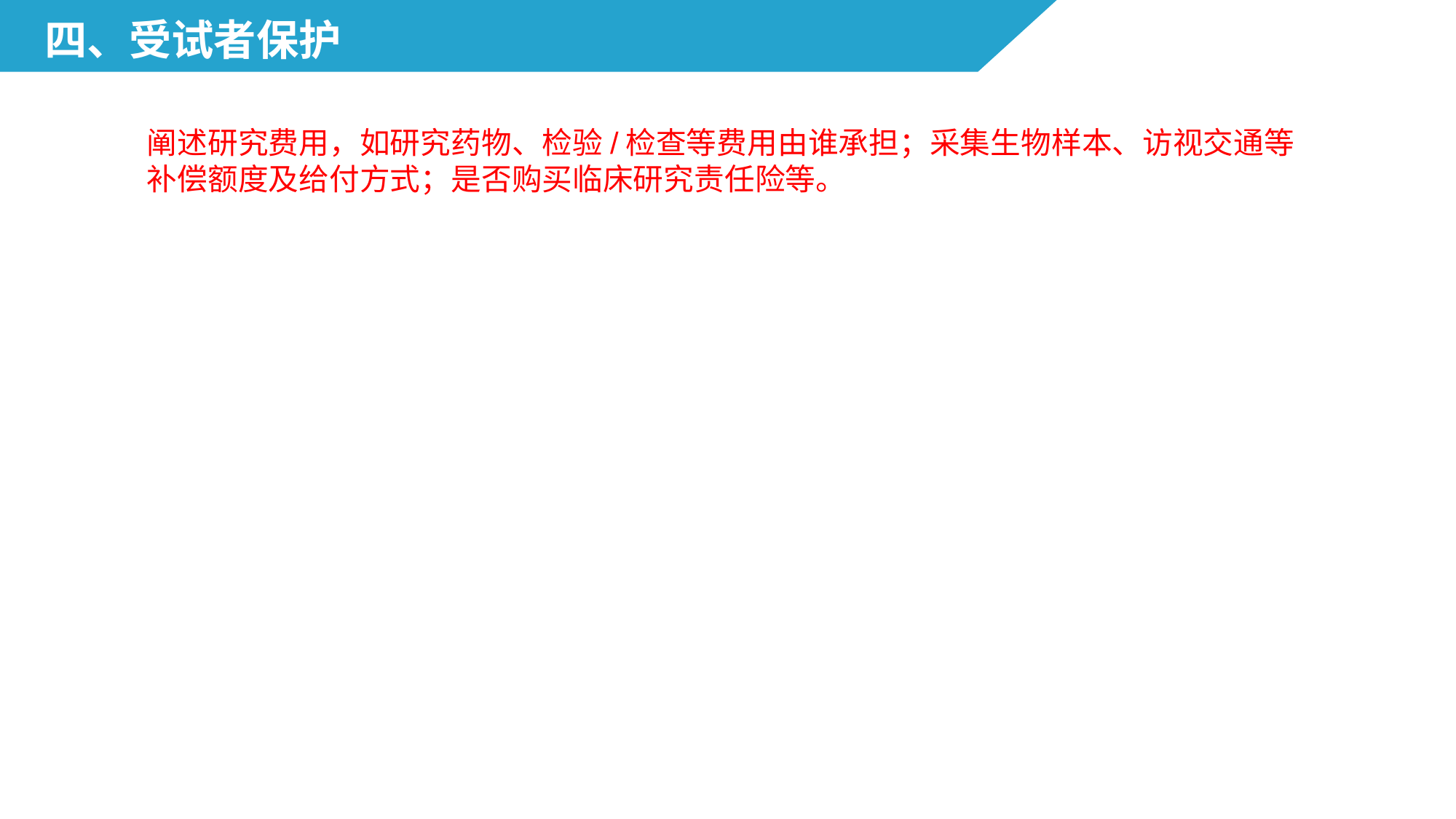

四、受试者保护
阐述研究费用，如研究药物、检验/检查等费用由谁承担；采集生物样本、访视交通等补偿额度及给付方式；是否购买临床研究责任险等。